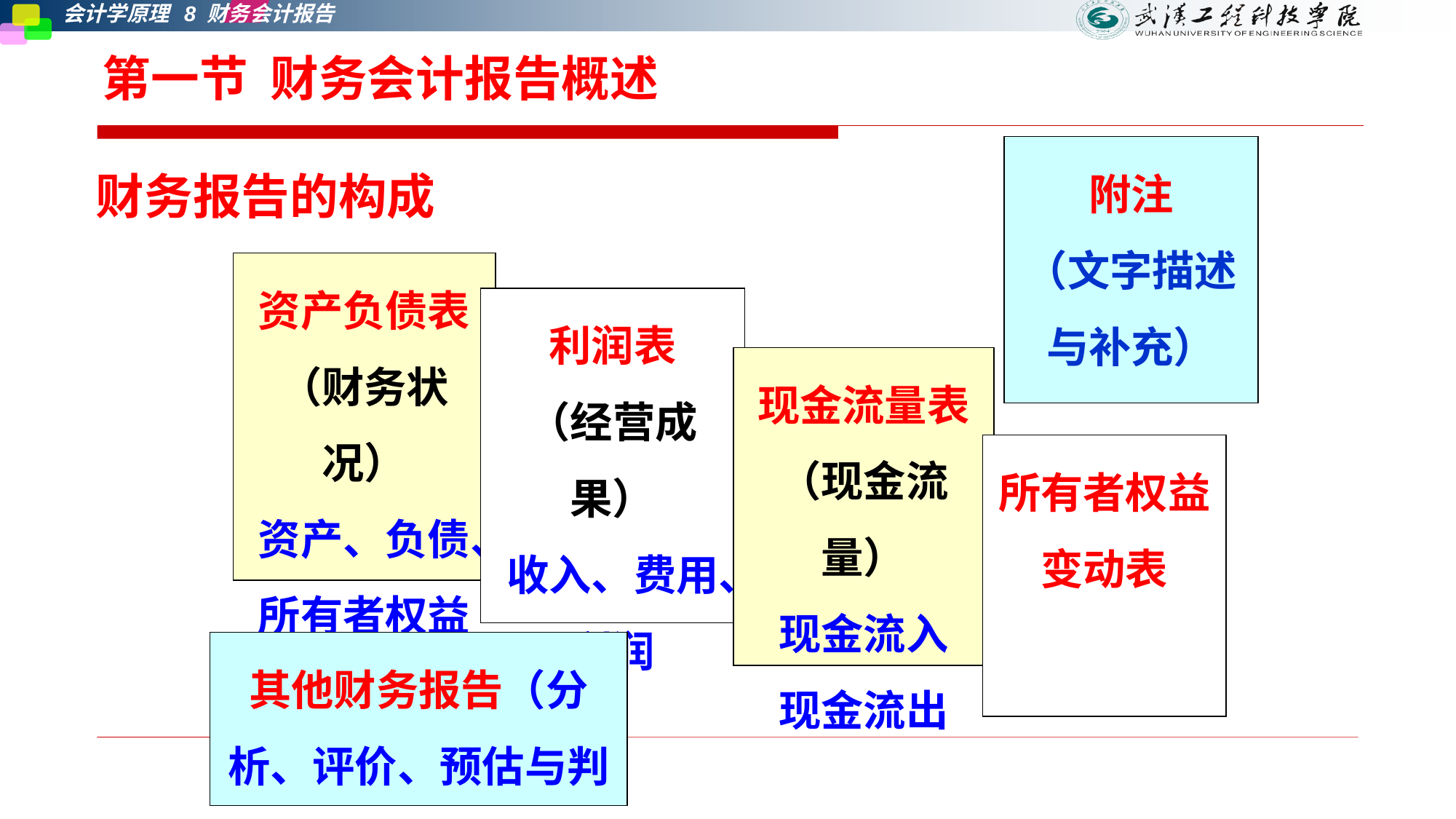

# 第一节  财务会计报告概述
附注
（文字描述与补充）
财务报告的构成
资产负债表
（财务状况）
资产、负债、所有者权益
利润表
（经营成果）
收入、费用、利润
现金流量表
（现金流量）
现金流入
现金流出
所有者权益变动表

其他财务报告（分析、评价、预估与判断